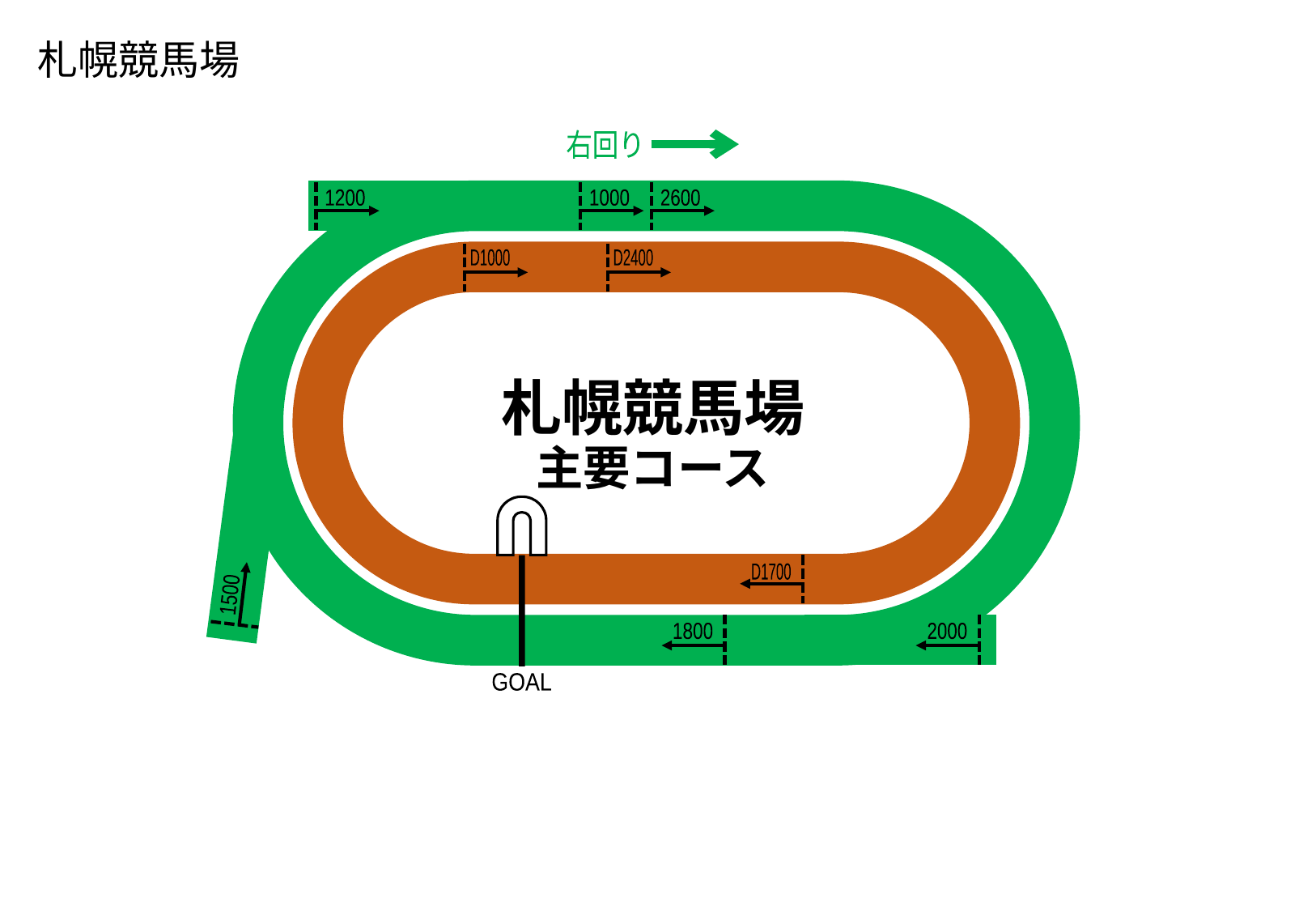

札幌競馬場
右回り
1200
1000
2600

D1000
D2400
札幌競馬場
主要コース

GOAL
D1700
1500
1800
2000